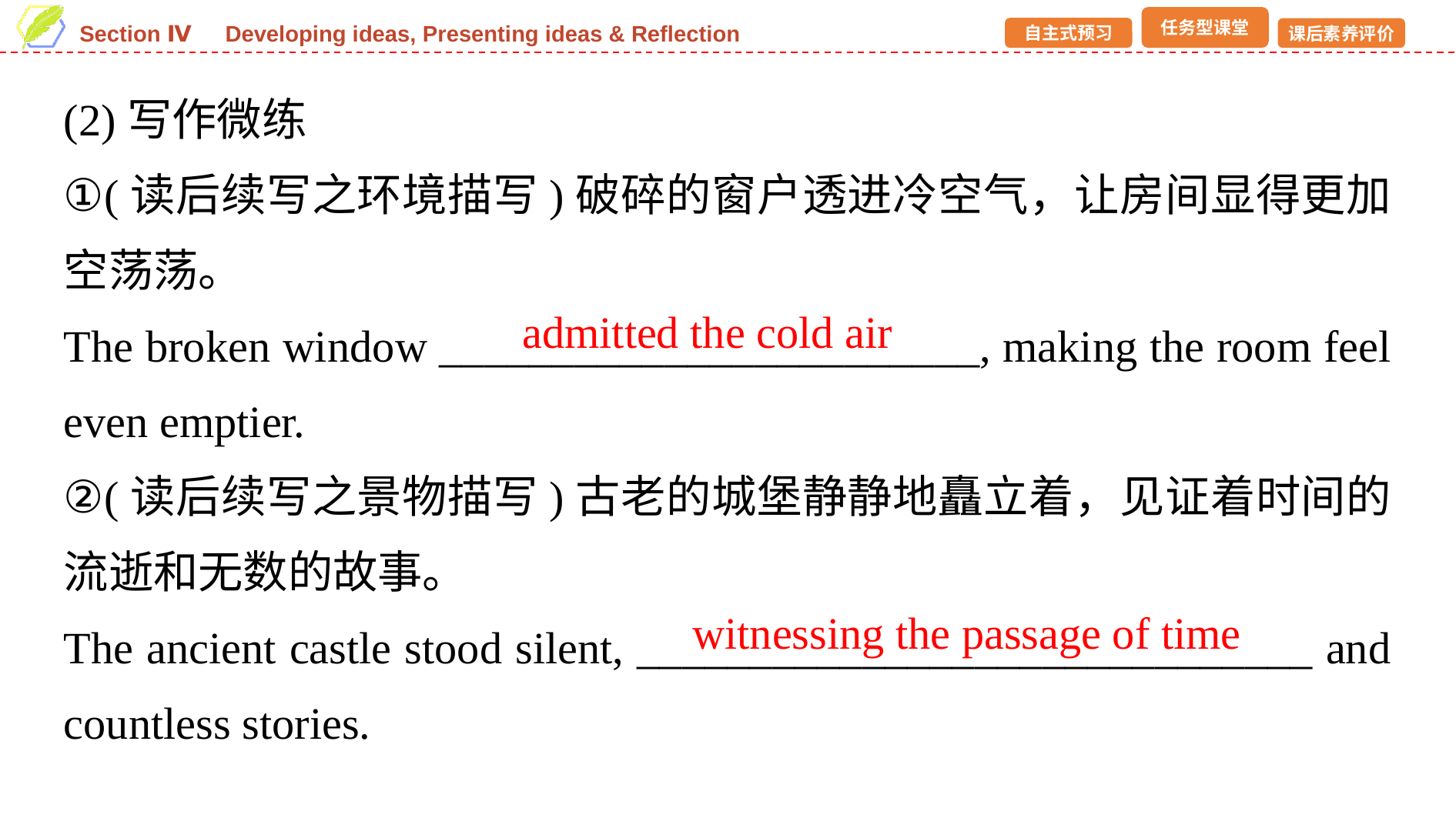

(2)写作微练
①(读后续写之环境描写)破碎的窗户透进冷空气，让房间显得更加空荡荡。
The broken window ________________________, making the room feel even emptier.
②(读后续写之景物描写)古老的城堡静静地矗立着，见证着时间的流逝和无数的故事。
The ancient castle stood silent, ______________________________ and countless stories.
admitted the cold air
witnessing the passage of time